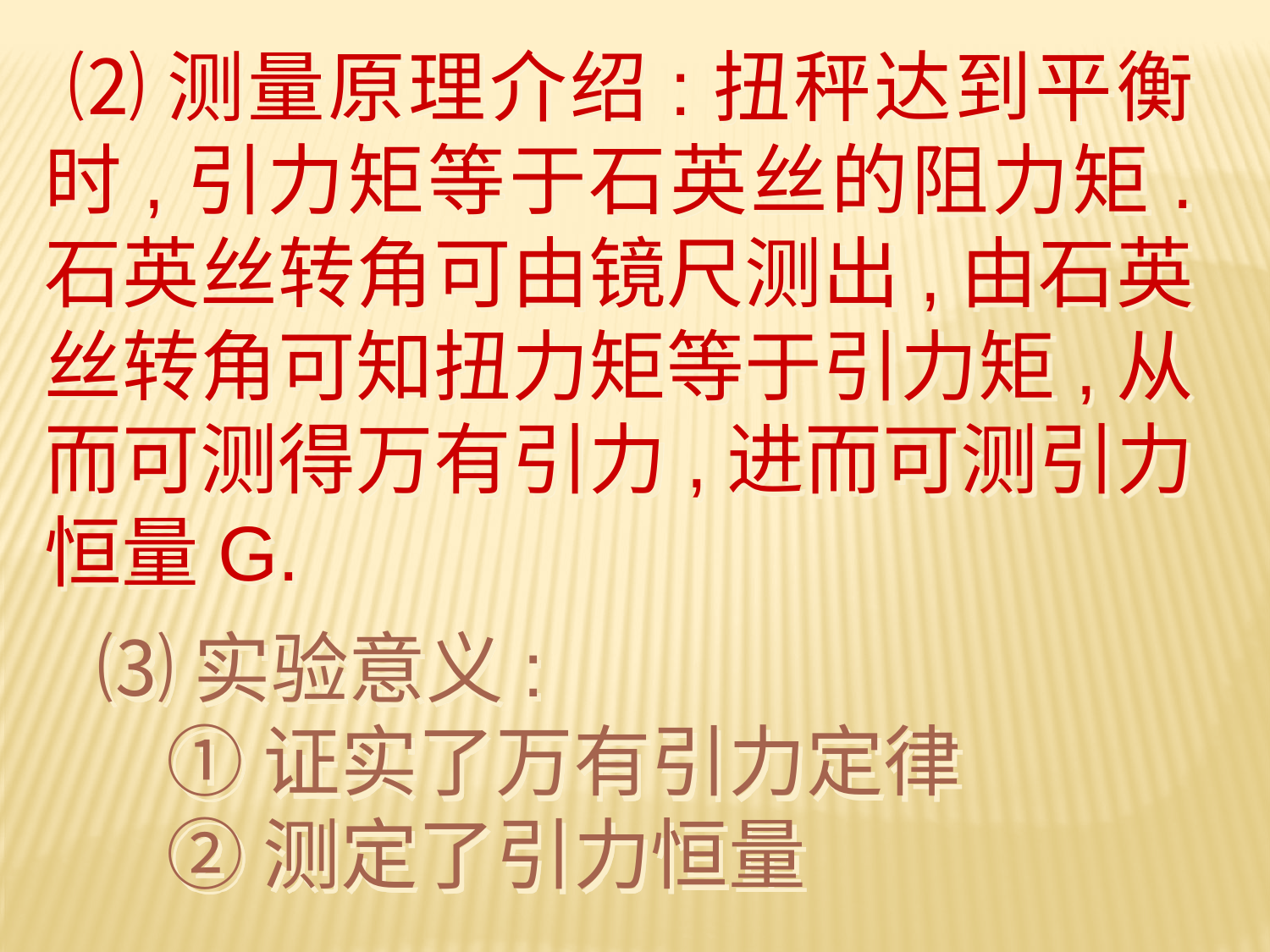

⑵测量原理介绍:扭秤达到平衡时,引力矩等于石英丝的阻力矩. 石英丝转角可由镜尺测出,由石英丝转角可知扭力矩等于引力矩,从而可测得万有引力,进而可测引力恒量G.
⑶实验意义:
    ①证实了万有引力定律
    ②测定了引力恒量